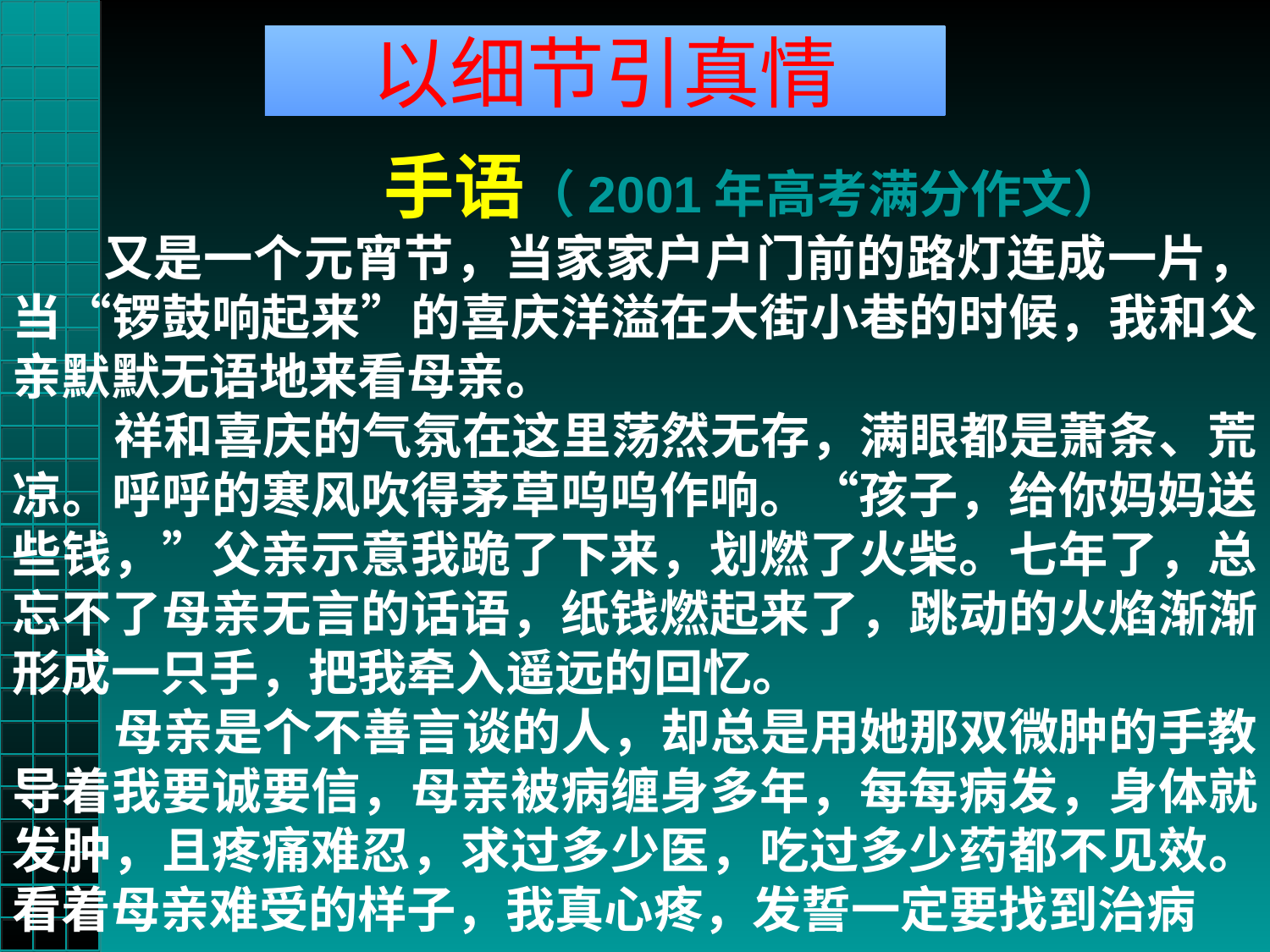

以细节引真情
　　　　手语（2001年高考满分作文）
  又是一个元宵节，当家家户户门前的路灯连成一片，当“锣鼓响起来”的喜庆洋溢在大街小巷的时候，我和父亲默默无语地来看母亲。
   祥和喜庆的气氛在这里荡然无存，满眼都是萧条、荒凉。呼呼的寒风吹得茅草呜呜作响。“孩子，给你妈妈送些钱，”父亲示意我跪了下来，划燃了火柴。七年了，总忘不了母亲无言的话语，纸钱燃起来了，跳动的火焰渐渐形成一只手，把我牵入遥远的回忆。
   母亲是个不善言谈的人，却总是用她那双微肿的手教导着我要诚要信，母亲被病缠身多年，每每病发，身体就发肿，且疼痛难忍，求过多少医，吃过多少药都不见效。看着母亲难受的样子，我真心疼，发誓一定要找到治病